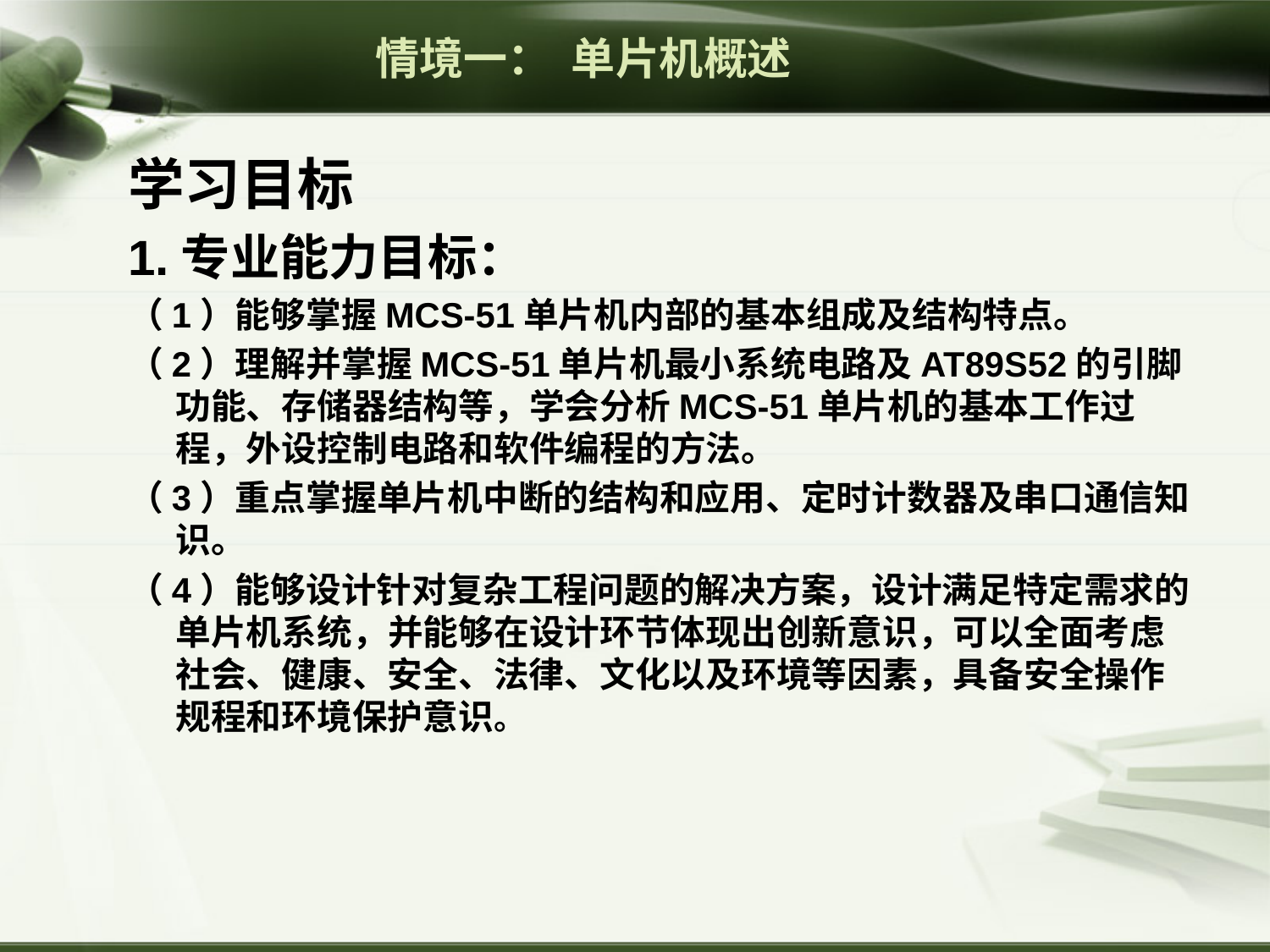

情境一：  单片机概述
学习目标
1.专业能力目标：
（1）能够掌握MCS-51单片机内部的基本组成及结构特点。
（2）理解并掌握MCS-51单片机最小系统电路及AT89S52的引脚功能、存储器结构等，学会分析MCS-51单片机的基本工作过程，外设控制电路和软件编程的方法。
（3）重点掌握单片机中断的结构和应用、定时计数器及串口通信知识。
（4）能够设计针对复杂工程问题的解决方案，设计满足特定需求的单片机系统，并能够在设计环节体现出创新意识，可以全面考虑社会、健康、安全、法律、文化以及环境等因素，具备安全操作规程和环境保护意识。